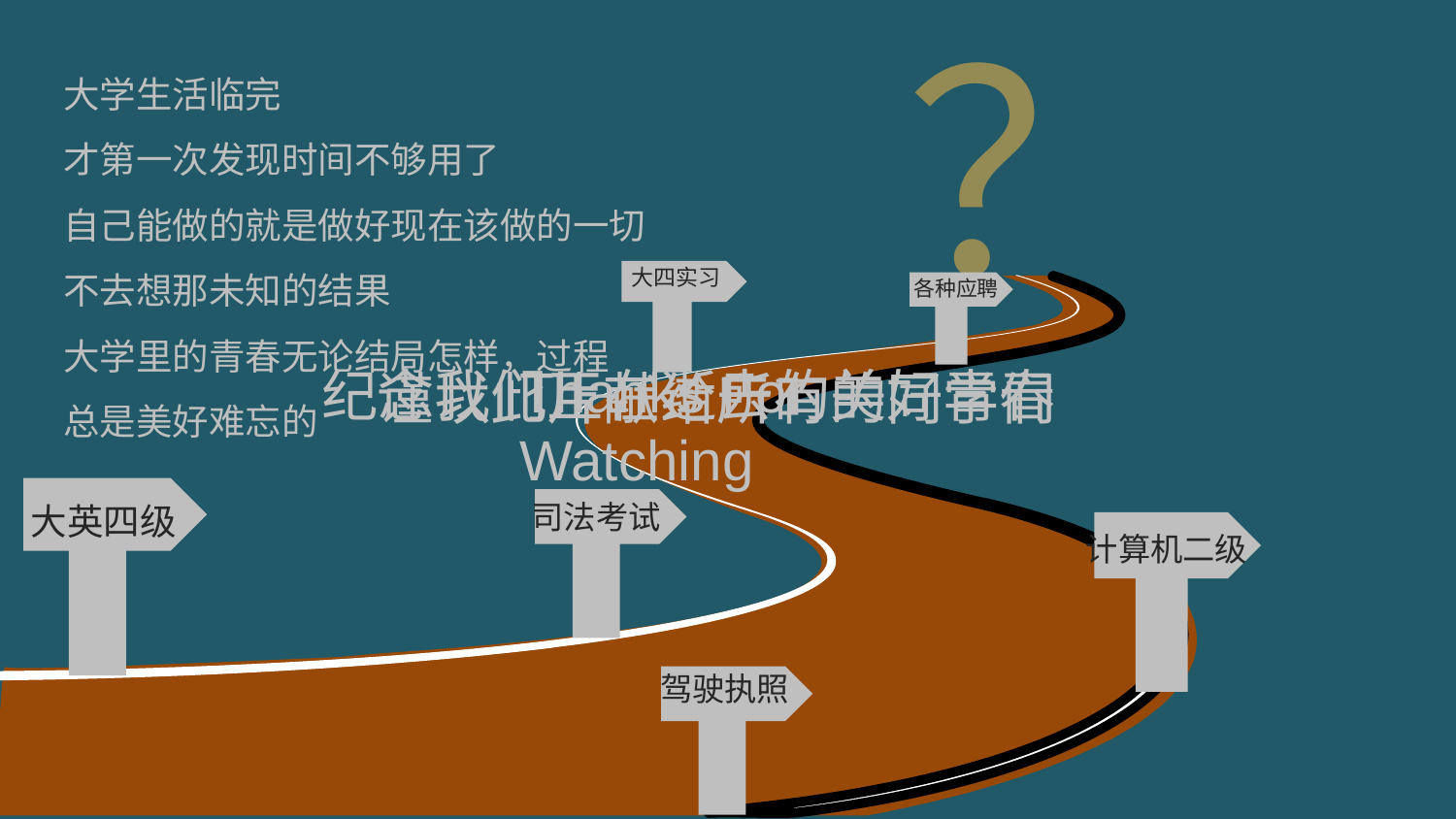

？
大学生活临完
才第一次发现时间不够用了
自己能做的就是做好现在该做的一切
不去想那未知的结果
大学里的青春无论结局怎样，过程
总是美好难忘的

大四实习

各种应聘

Thanks For Watching
纪念我们正在逝去的美好青春
谨以此片献给所有的同学们

大英四级

司法考试

计算机二级
驾驶执照